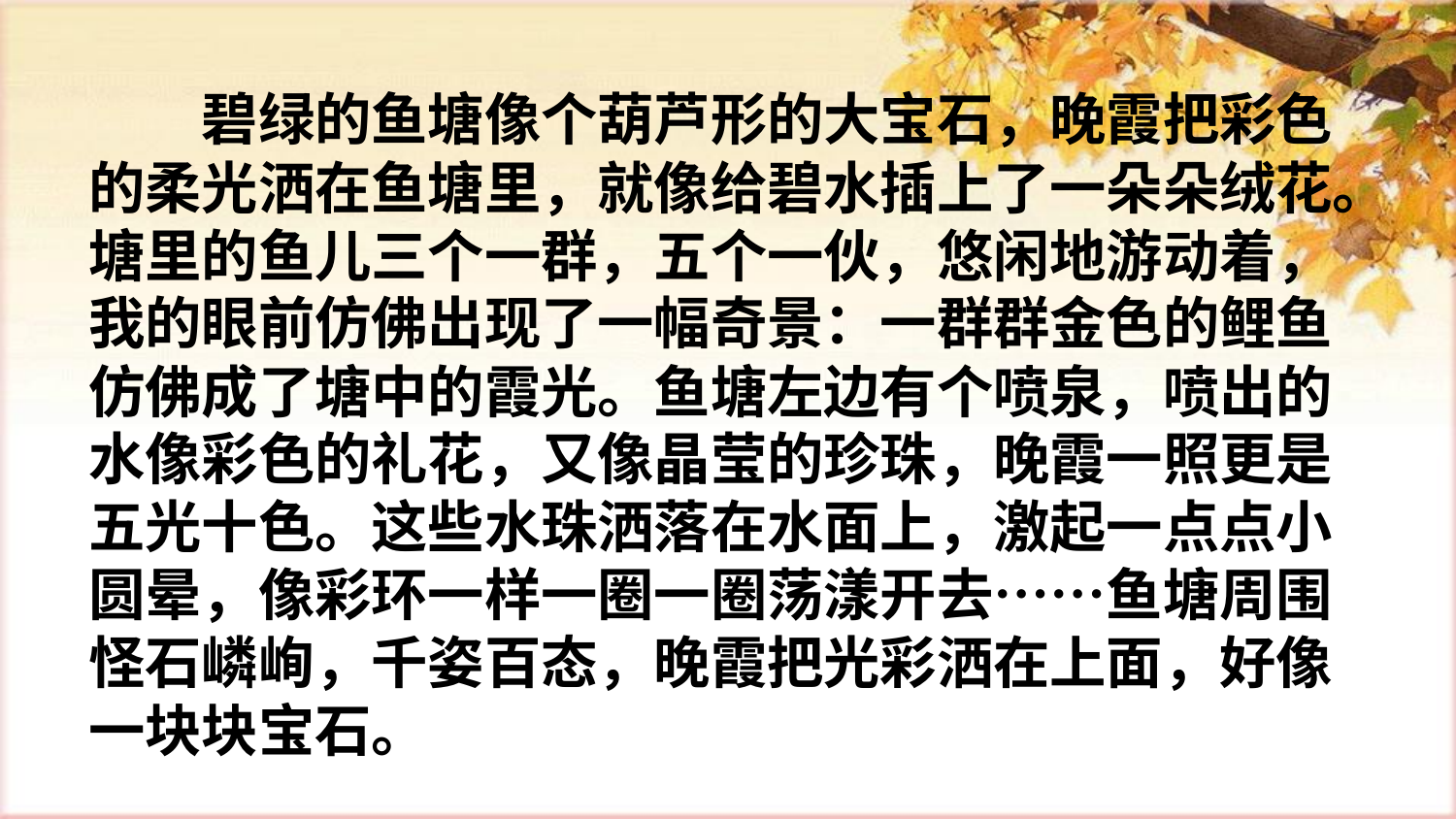

碧绿的鱼塘像个葫芦形的大宝石，晚霞把彩色的柔光洒在鱼塘里，就像给碧水插上了一朵朵绒花。塘里的鱼儿三个一群，五个一伙，悠闲地游动着，我的眼前仿佛出现了一幅奇景：一群群金色的鲤鱼仿佛成了塘中的霞光。鱼塘左边有个喷泉，喷出的水像彩色的礼花，又像晶莹的珍珠，晚霞一照更是五光十色。这些水珠洒落在水面上，激起一点点小圆晕，像彩环一样一圈一圈荡漾开去……鱼塘周围怪石嶙峋，千姿百态，晚霞把光彩洒在上面，好像一块块宝石。